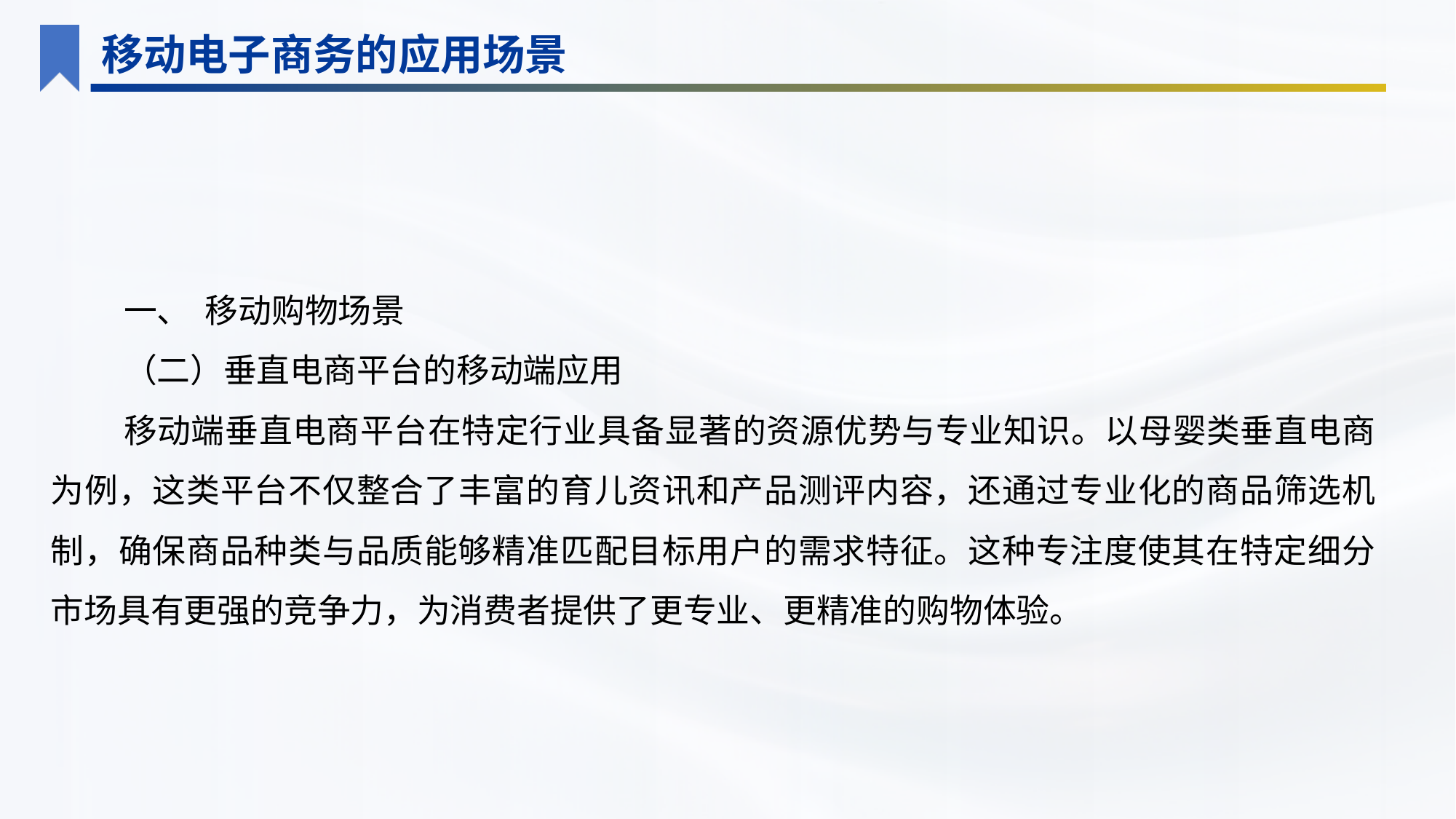

移动电子商务的应用场景
一、  移动购物场景
（二）垂直电商平台的移动端应用
移动端垂直电商平台在特定行业具备显著的资源优势与专业知识。以母婴类垂直电商为例，这类平台不仅整合了丰富的育儿资讯和产品测评内容，还通过专业化的商品筛选机制，确保商品种类与品质能够精准匹配目标用户的需求特征。这种专注度使其在特定细分市场具有更强的竞争力，为消费者提供了更专业、更精准的购物体验。